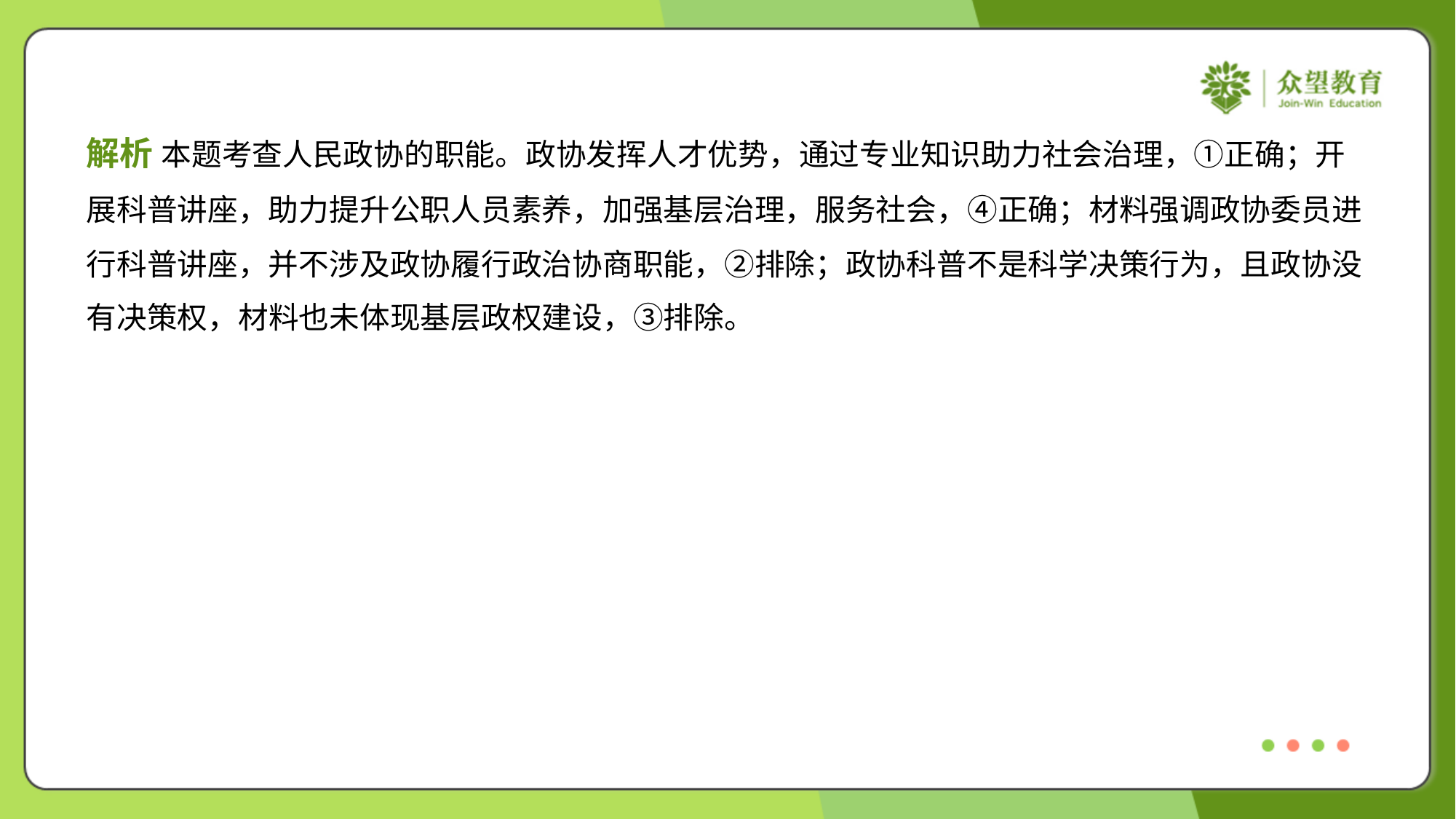

解析 本题考查人民政协的职能。政协发挥人才优势，通过专业知识助力社会治理，①正确；开
展科普讲座，助力提升公职人员素养，加强基层治理，服务社会，④正确；材料强调政协委员进
行科普讲座，并不涉及政协履行政治协商职能，②排除；政协科普不是科学决策行为，且政协没
有决策权，材料也未体现基层政权建设，③排除。